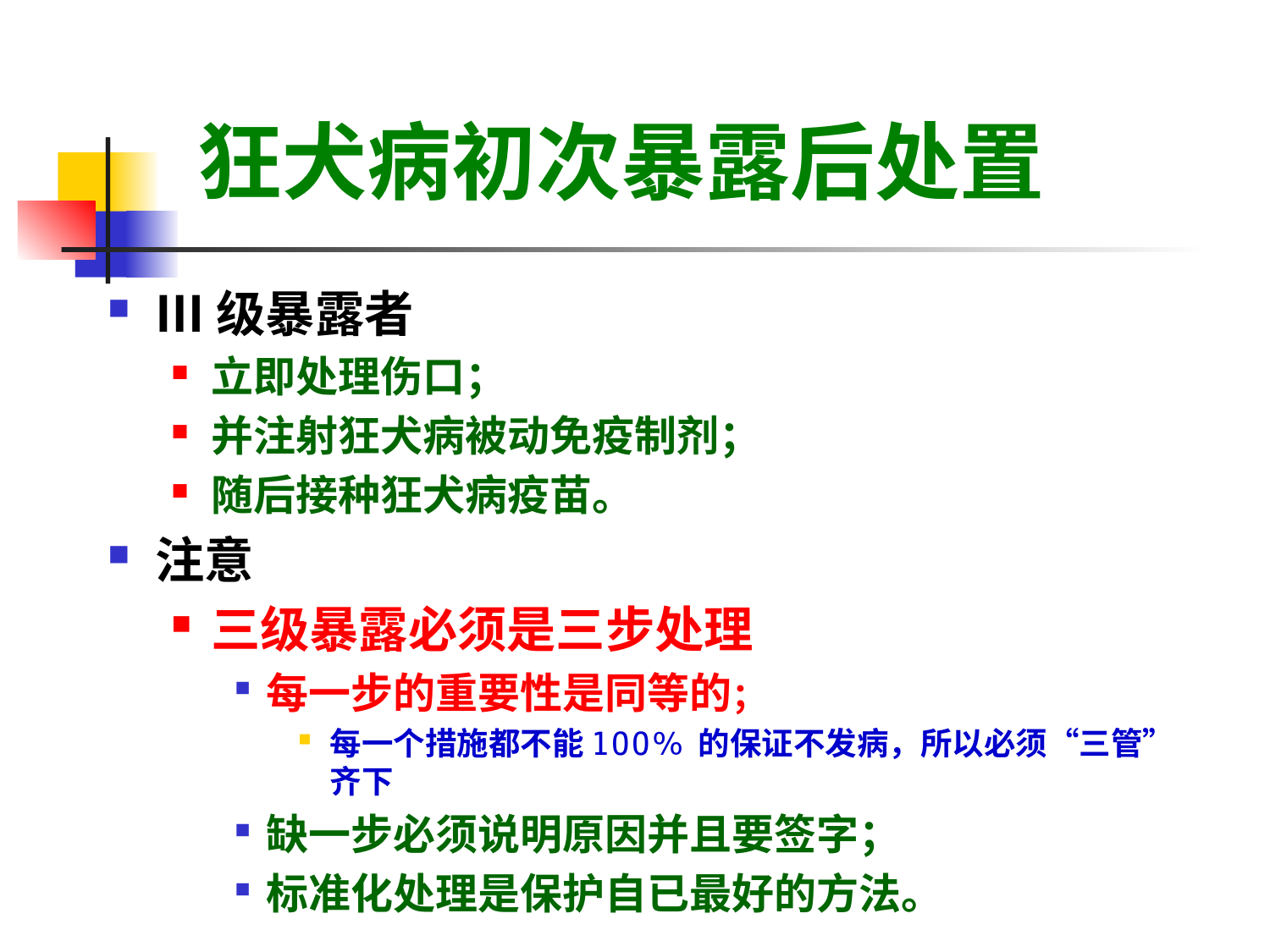

# 狂犬病初次暴露后处置
Ⅲ级暴露者
立即处理伤口；
并注射狂犬病被动免疫制剂；
随后接种狂犬病疫苗。
注意
三级暴露必须是三步处理
每一步的重要性是同等的；
每一个措施都不能100%的保证不发病，所以必须“三管”齐下
缺一步必须说明原因并且要签字；
标准化处理是保护自已最好的方法。